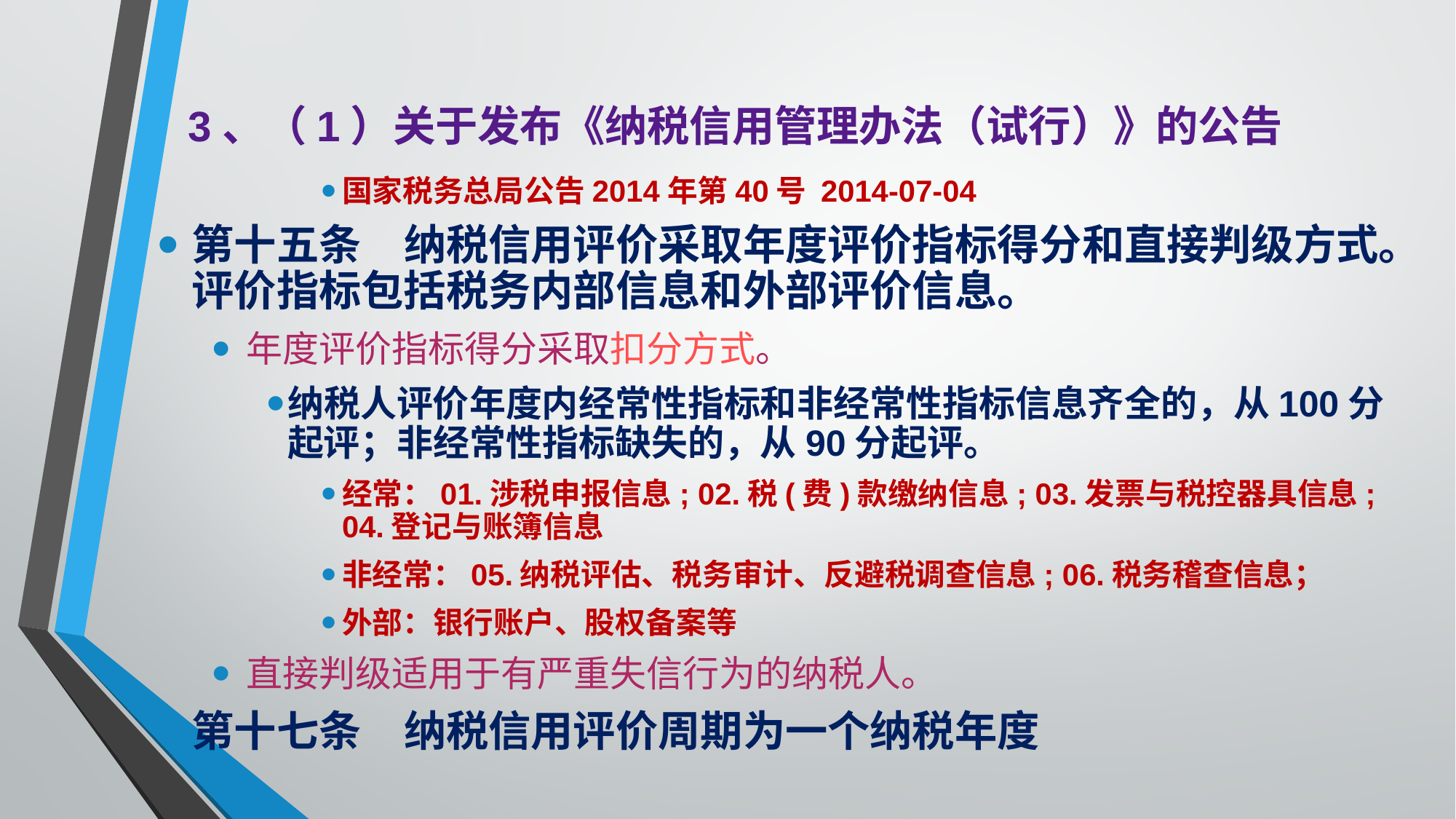

# 3、（1）关于发布《纳税信用管理办法（试行）》的公告
国家税务总局公告2014年第40号 2014-07-04
第十五条　纳税信用评价采取年度评价指标得分和直接判级方式。评价指标包括税务内部信息和外部评价信息。
年度评价指标得分采取扣分方式。
纳税人评价年度内经常性指标和非经常性指标信息齐全的，从100分起评；非经常性指标缺失的，从90分起评。
经常：01.涉税申报信息; 02.税(费)款缴纳信息; 03.发票与税控器具信息; 04.登记与账簿信息
非经常：05.纳税评估、税务审计、反避税调查信息; 06.税务稽查信息；
外部：银行账户、股权备案等
直接判级适用于有严重失信行为的纳税人。
第十七条　纳税信用评价周期为一个纳税年度